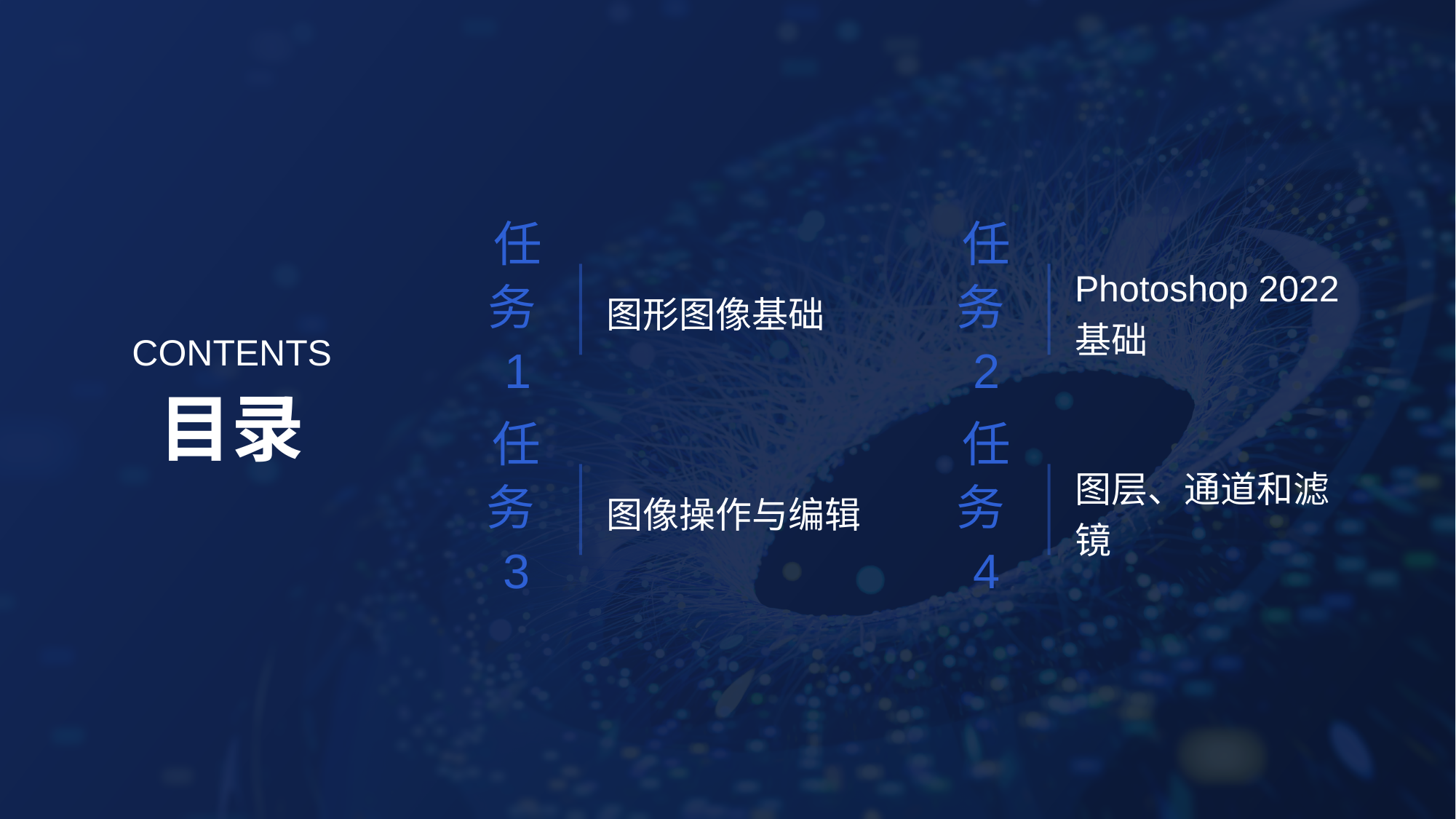

图形图像基础
Photoshop 2022基础

任务1
任务2
CONTENTS
目录
图像操作与编辑
图层、通道和滤镜

任务3
任务4